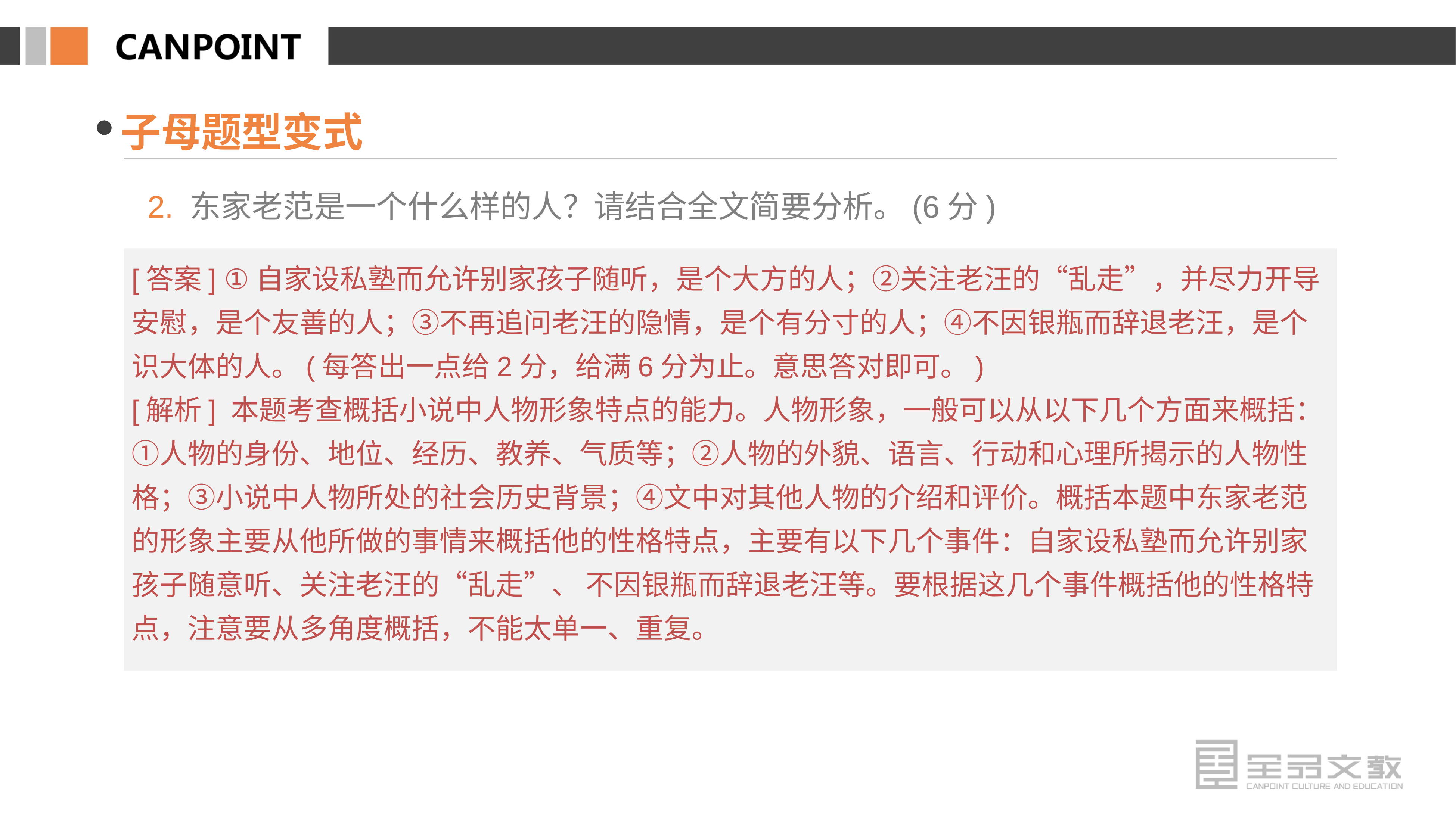

子母题型变式

2. 东家老范是一个什么样的人？请结合全文简要分析。(6分)

[答案] ①自家设私塾而允许别家孩子随听，是个大方的人；②关注老汪的“乱走”，并尽力开导安慰，是个友善的人；③不再追问老汪的隐情，是个有分寸的人；④不因银瓶而辞退老汪，是个识大体的人。(每答出一点给2分，给满6分为止。意思答对即可。)
[解析] 本题考查概括小说中人物形象特点的能力。人物形象，一般可以从以下几个方面来概括：①人物的身份、地位、经历、教养、气质等；②人物的外貌、语言、行动和心理所揭示的人物性格；③小说中人物所处的社会历史背景；④文中对其他人物的介绍和评价。概括本题中东家老范的形象主要从他所做的事情来概括他的性格特点，主要有以下几个事件：自家设私塾而允许别家孩子随意听、关注老汪的“乱走”、 不因银瓶而辞退老汪等。要根据这几个事件概括他的性格特点，注意要从多角度概括，不能太单一、重复。